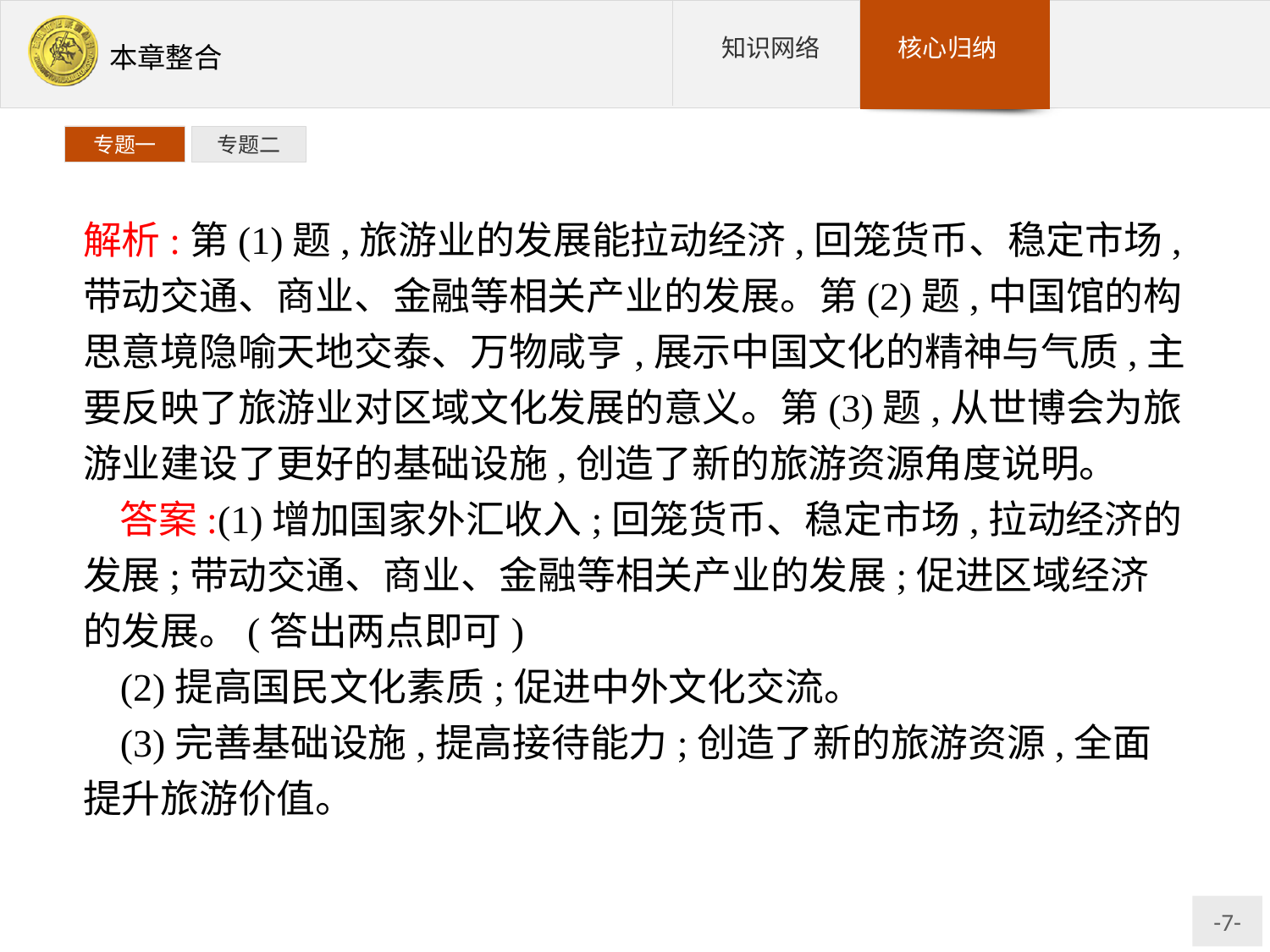

专题一
专题二
解析:第(1)题,旅游业的发展能拉动经济,回笼货币、稳定市场,带动交通、商业、金融等相关产业的发展。第(2)题,中国馆的构思意境隐喻天地交泰、万物咸亨,展示中国文化的精神与气质,主要反映了旅游业对区域文化发展的意义。第(3)题,从世博会为旅游业建设了更好的基础设施,创造了新的旅游资源角度说明。
答案:(1)增加国家外汇收入;回笼货币、稳定市场,拉动经济的发展;带动交通、商业、金融等相关产业的发展;促进区域经济的发展。(答出两点即可)
(2)提高国民文化素质;促进中外文化交流。
(3)完善基础设施,提高接待能力;创造了新的旅游资源,全面提升旅游价值。